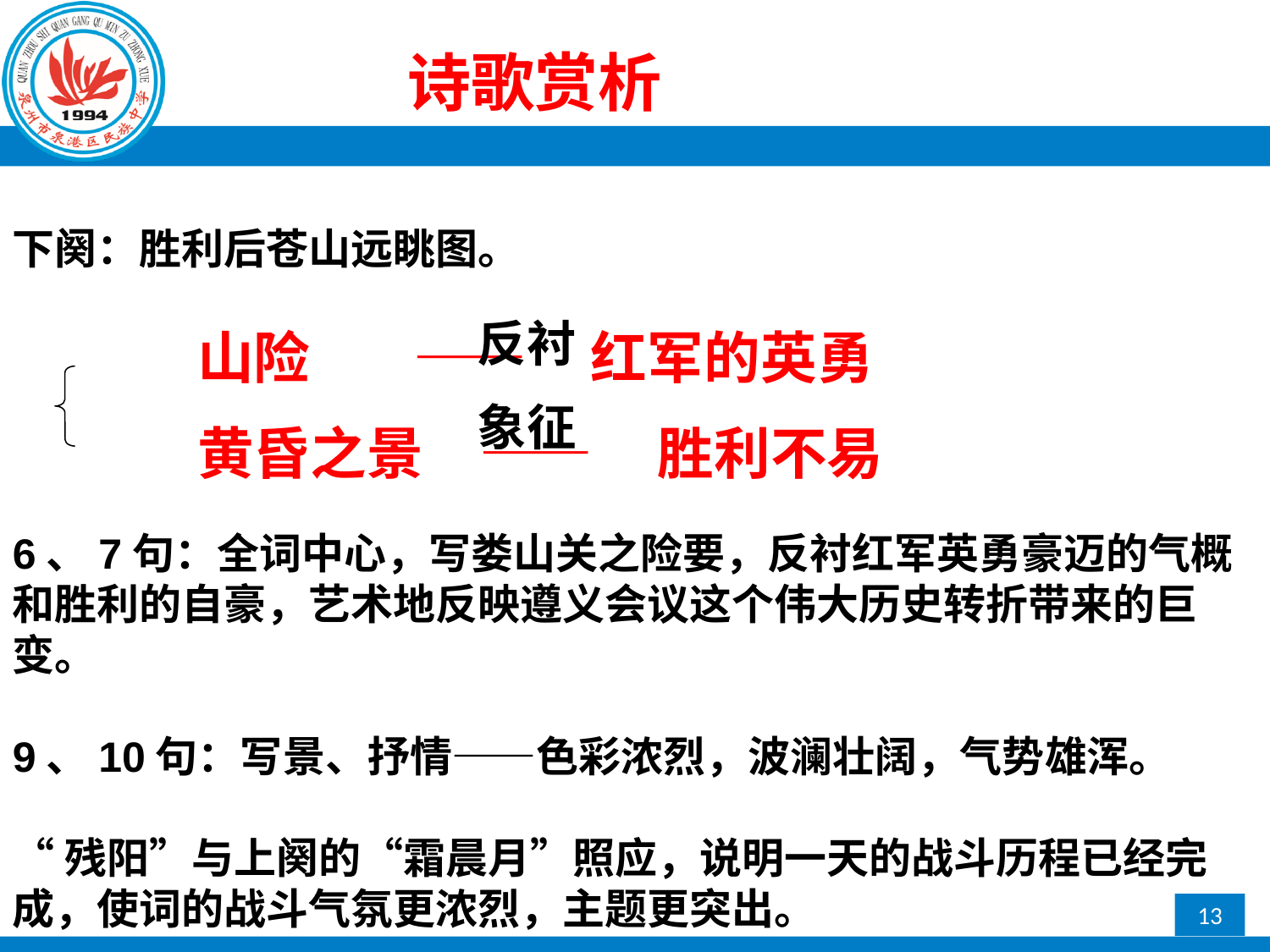

诗歌赏析
下阕：胜利后苍山远眺图。

6、7句：全词中心，写娄山关之险要，反衬红军英勇豪迈的气概和胜利的自豪，艺术地反映遵义会议这个伟大历史转折带来的巨变。

9、10句：写景、抒情——色彩浓烈，波澜壮阔，气势雄浑。

“残阳”与上阕的“霜晨月”照应，说明一天的战斗历程已经完成，使词的战斗气氛更浓烈，主题更突出。
反衬
象征
山险        ——     红军的英勇
黄昏之景　——     胜利不易